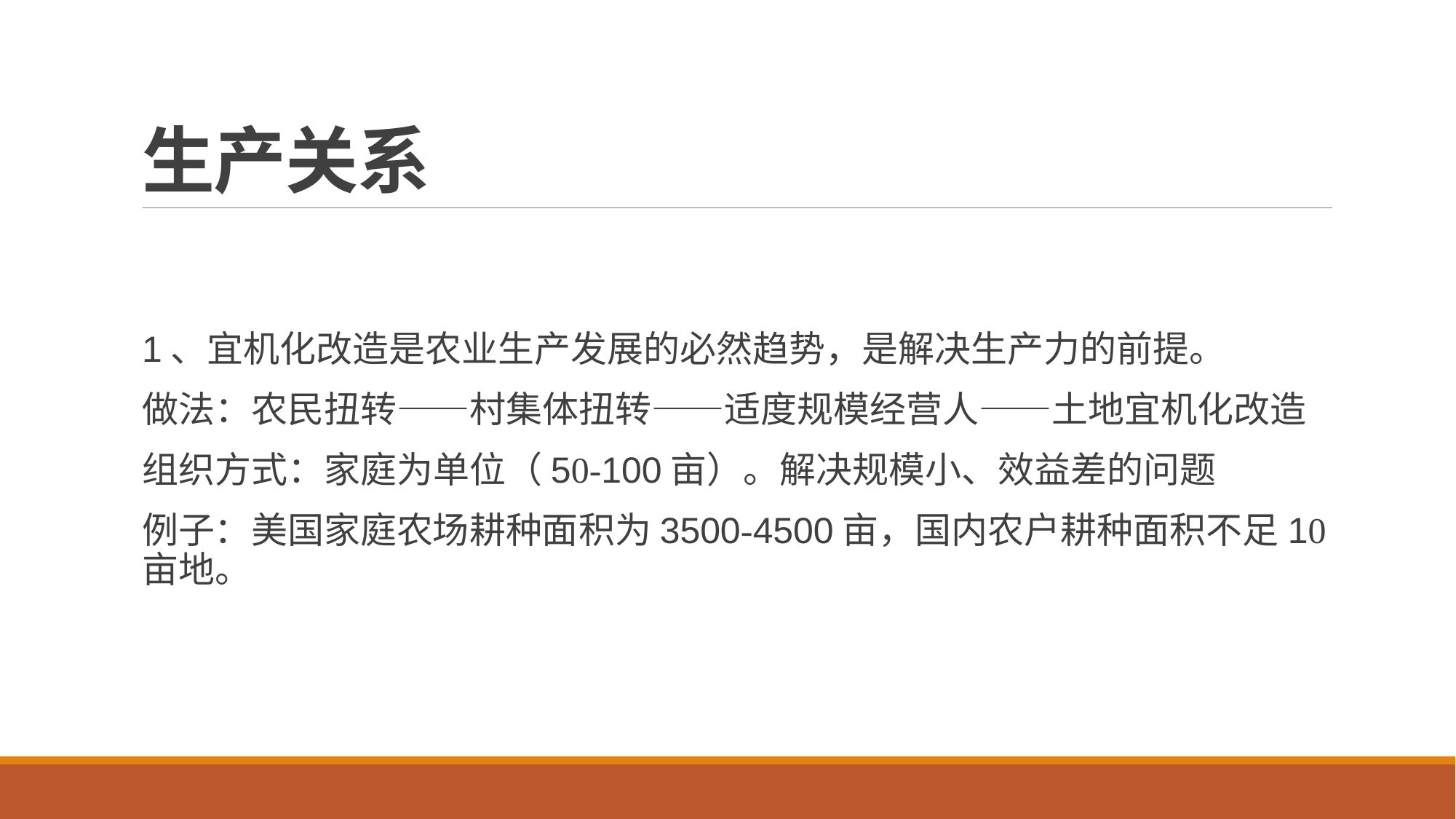

# 生产关系
1、宜机化改造是农业生产发展的必然趋势，是解决生产力的前提。
做法：农民扭转——村集体扭转——适度规模经营人——土地宜机化改造
组织方式：家庭为单位（50-100亩）。解决规模小、效益差的问题
例子：美国家庭农场耕种面积为3500-4500亩，国内农户耕种面积不足10亩地。